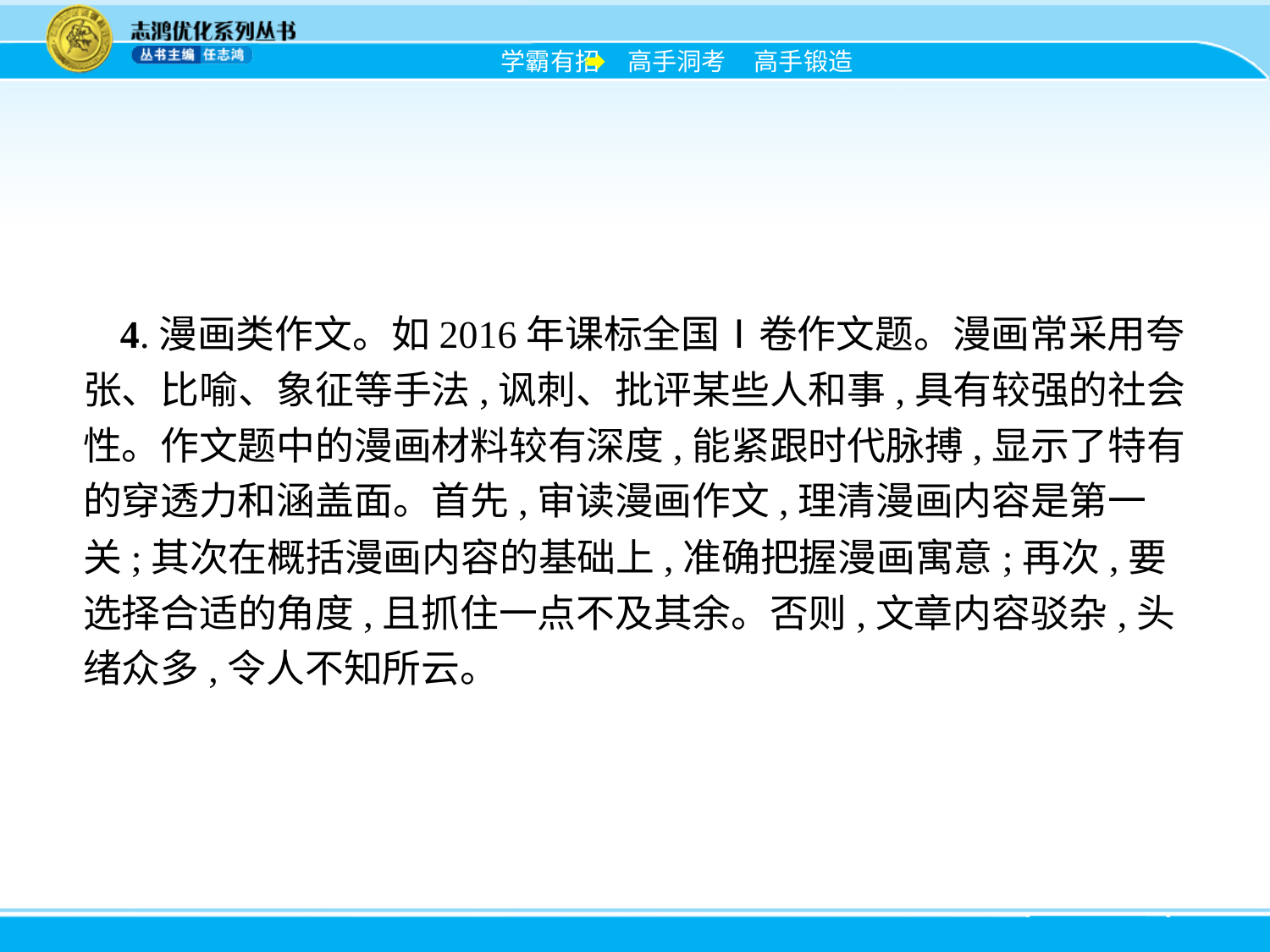

4.漫画类作文。如2016年课标全国Ⅰ卷作文题。漫画常采用夸张、比喻、象征等手法,讽刺、批评某些人和事,具有较强的社会性。作文题中的漫画材料较有深度,能紧跟时代脉搏,显示了特有的穿透力和涵盖面。首先,审读漫画作文,理清漫画内容是第一关;其次在概括漫画内容的基础上,准确把握漫画寓意;再次,要选择合适的角度,且抓住一点不及其余。否则,文章内容驳杂,头绪众多,令人不知所云。